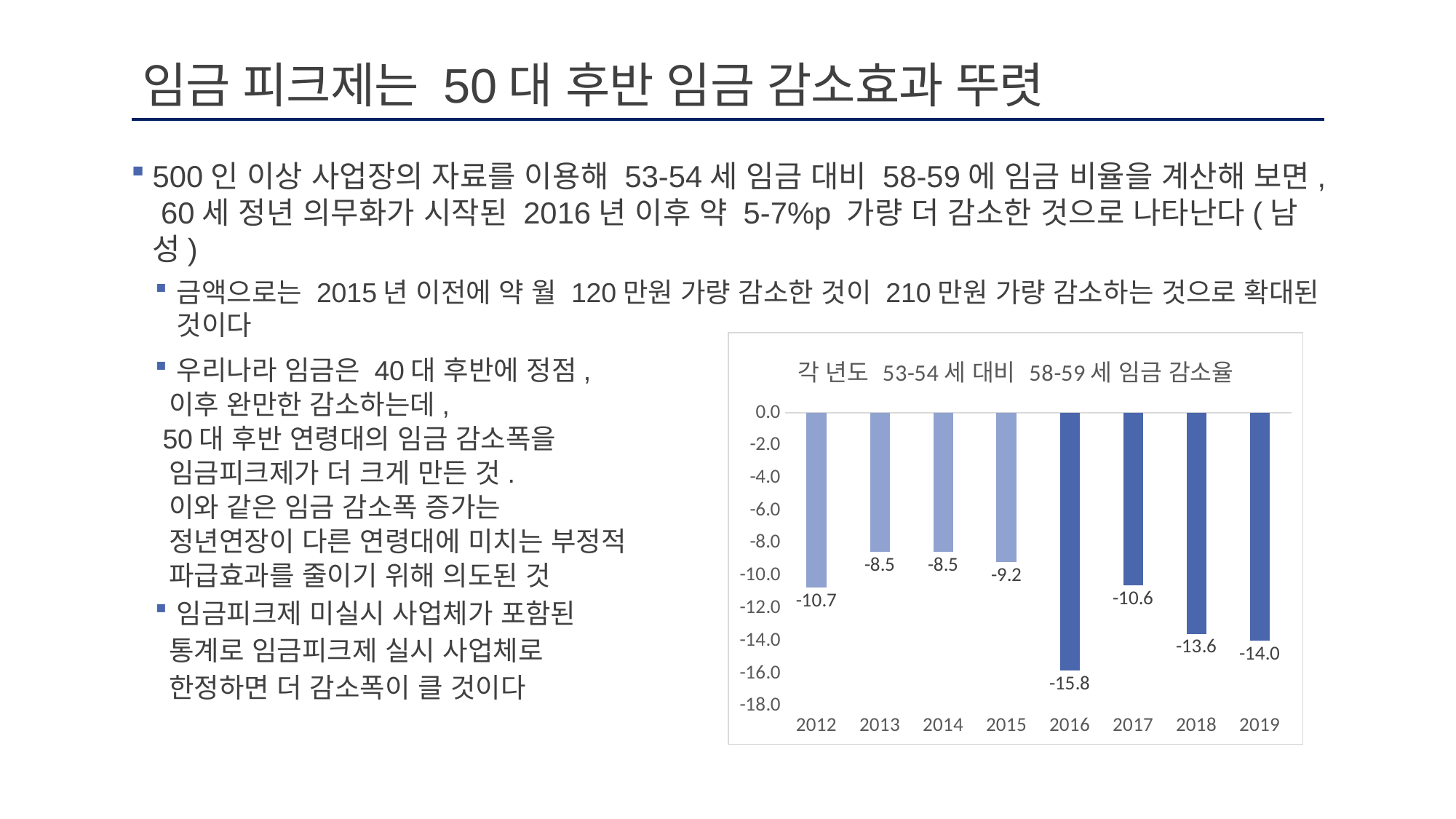

# 임금 피크제는 50대 후반 임금 감소효과 뚜렷
500인 이상 사업장의 자료를 이용해 53-54세 임금 대비 58-59에 임금 비율을 계산해 보면,  60세 정년 의무화가 시작된 2016년 이후 약 5-7%p 가량 더 감소한 것으로 나타난다(남성)
금액으로는 2015년 이전에 약 월 120만원 가량 감소한 것이 210만원 가량 감소하는 것으로 확대된 것이다
우리나라 임금은 40대 후반에 정점,
 이후 완만한 감소하는데,
 50대 후반 연령대의 임금 감소폭을
 임금피크제가 더 크게 만든 것.
 이와 같은 임금 감소폭 증가는
 정년연장이 다른 연령대에 미치는 부정적
 파급효과를 줄이기 위해 의도된 것
임금피크제 미실시 사업체가 포함된
 통계로 임금피크제 실시 사업체로
 한정하면 더 감소폭이 클 것이다

### Chart: 각 년도 53-54세 대비 58-59세 임금 감소율

| Category | 53-54세 대비 58-59세 임금 감소율 |
|---|---|
| 2012 | -10.745202485533909 |
| 2013 | -8.535010108944391 |
| 2014 | -8.547925333375431 |
| 2015 | -9.173273637239504 |
| 2016 | -15.827567738707586 |
| 2017 | -10.58791842615554 |
| 2018 | -13.566492414316727 |
| 2019 | -14.005886547863795 |